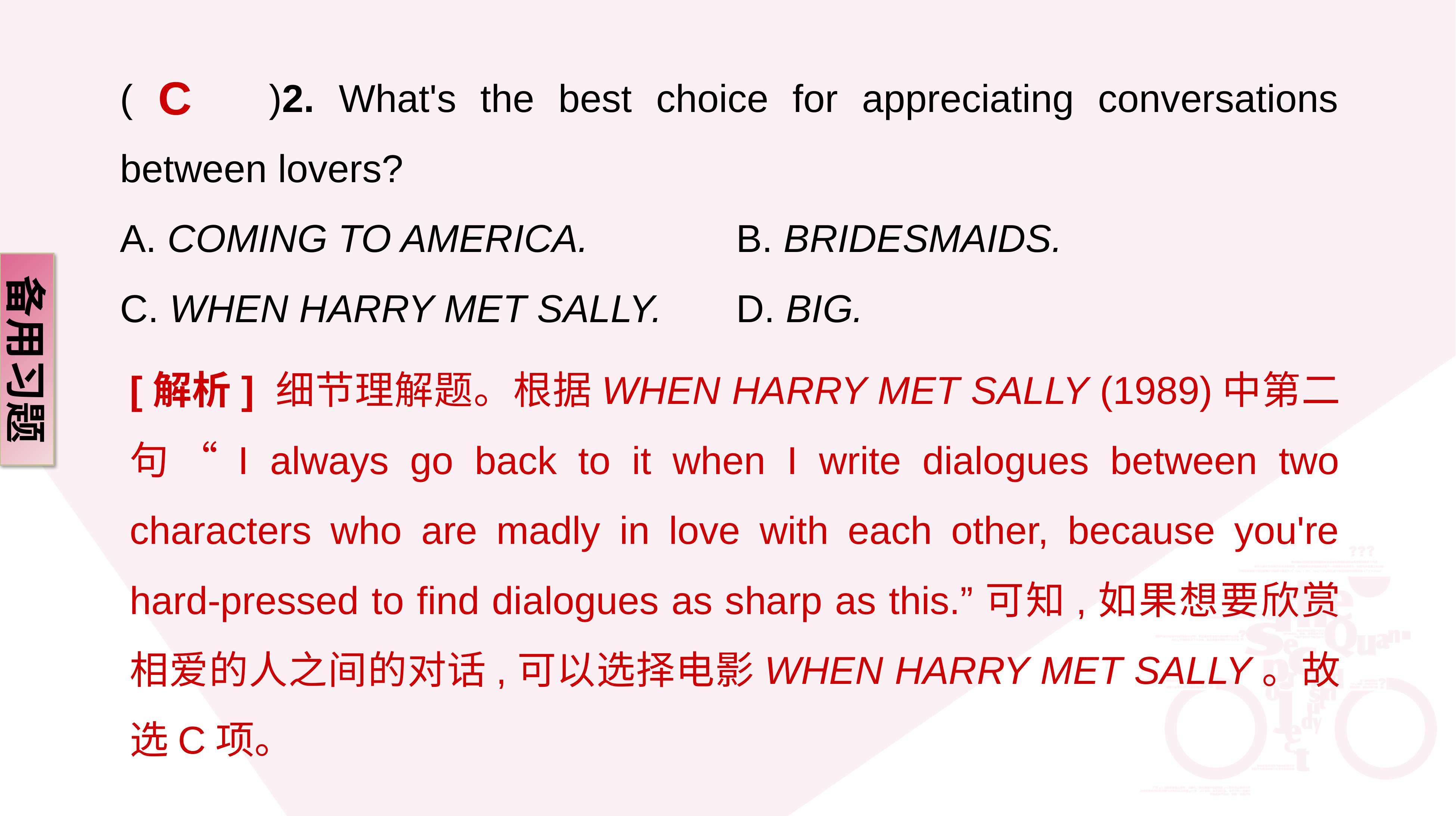

C
(　　)2. What's the best choice for appreciating conversations between lovers?
A. COMING TO AMERICA.			B. BRIDESMAIDS.
C. WHEN HARRY MET SALLY.		D. BIG.
备用习题
[解析] 细节理解题。根据WHEN HARRY MET SALLY (1989)中第二句“I always go back to it when I write dialogues between two characters who are madly in love with each other, because you're hard-pressed to find dialogues as sharp as this.”可知,如果想要欣赏相爱的人之间的对话,可以选择电影WHEN HARRY MET SALLY。故选C项。